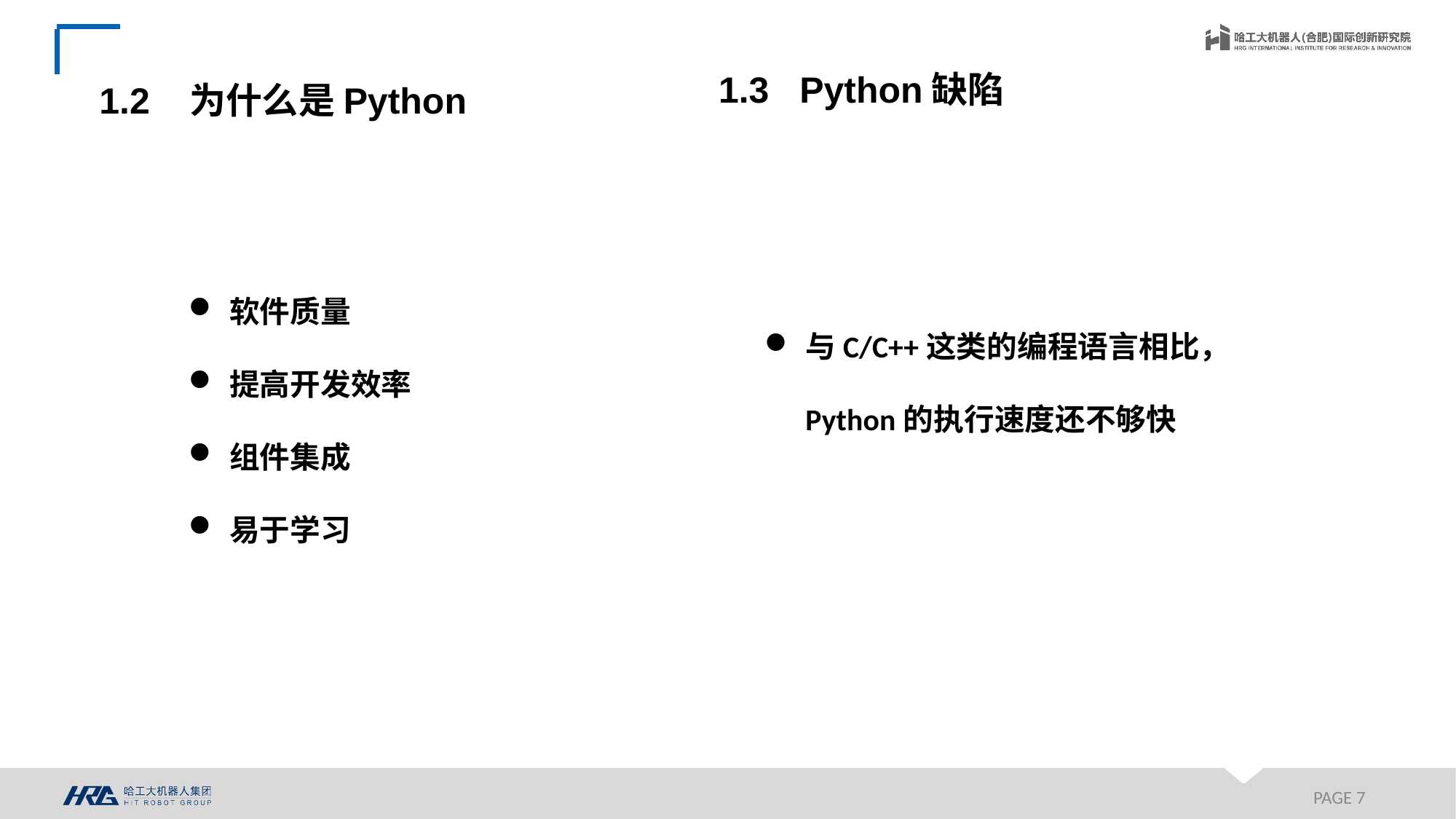

1.3   Python缺陷
1.2   为什么是Python
软件质量
提高开发效率
组件集成
易于学习
与C/C++这类的编程语言相比，Python的执行速度还不够快